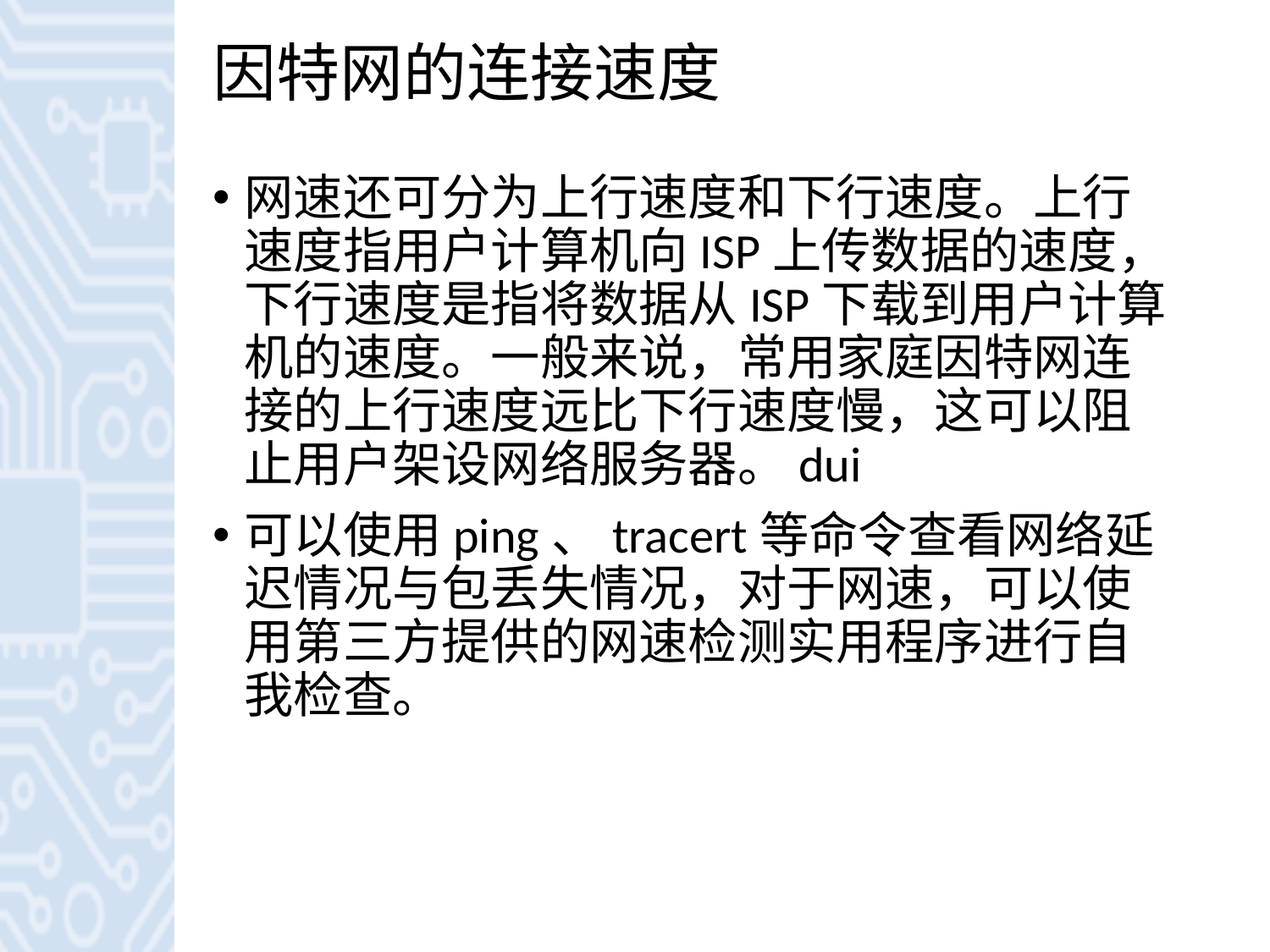

# 因特网的连接速度
网速还可分为上行速度和下行速度。上行速度指用户计算机向ISP上传数据的速度，下行速度是指将数据从ISP下载到用户计算机的速度。一般来说，常用家庭因特网连接的上行速度远比下行速度慢，这可以阻止用户架设网络服务器。dui
可以使用ping、tracert等命令查看网络延迟情况与包丢失情况，对于网速，可以使用第三方提供的网速检测实用程序进行自我检查。